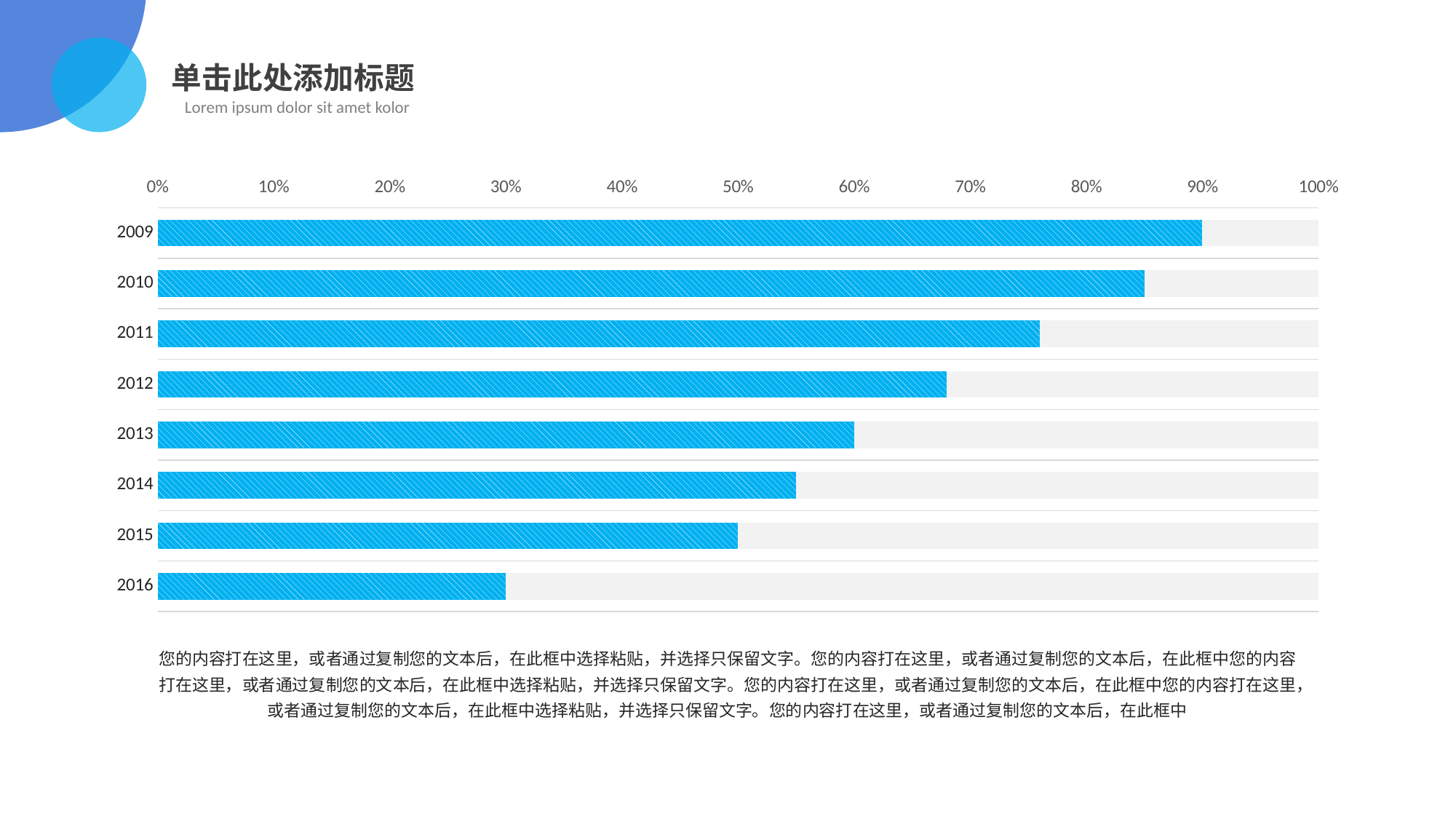

单击此处添加标题
Lorem ipsum dolor sit amet kolor

### Chart

| Category | 辅助列（勿动） | 进度列 |
|---|---|---|
| 2009 | 1.0 | 0.9 |
| 2010 | 1.0 | 0.85 |
| 2011 | 1.0 | 0.76 |
| 2012 | 1.0 | 0.68 |
| 2013 | 1.0 | 0.6 |
| 2014 | 1.0 | 0.55 |
| 2015 | 1.0 | 0.5 |
| 2016 | 1.0 | 0.3 |
您的内容打在这里，或者通过复制您的文本后，在此框中选择粘贴，并选择只保留文字。您的内容打在这里，或者通过复制您的文本后，在此框中您的内容打在这里，或者通过复制您的文本后，在此框中选择粘贴，并选择只保留文字。您的内容打在这里，或者通过复制您的文本后，在此框中您的内容打在这里，或者通过复制您的文本后，在此框中选择粘贴，并选择只保留文字。您的内容打在这里，或者通过复制您的文本后，在此框中